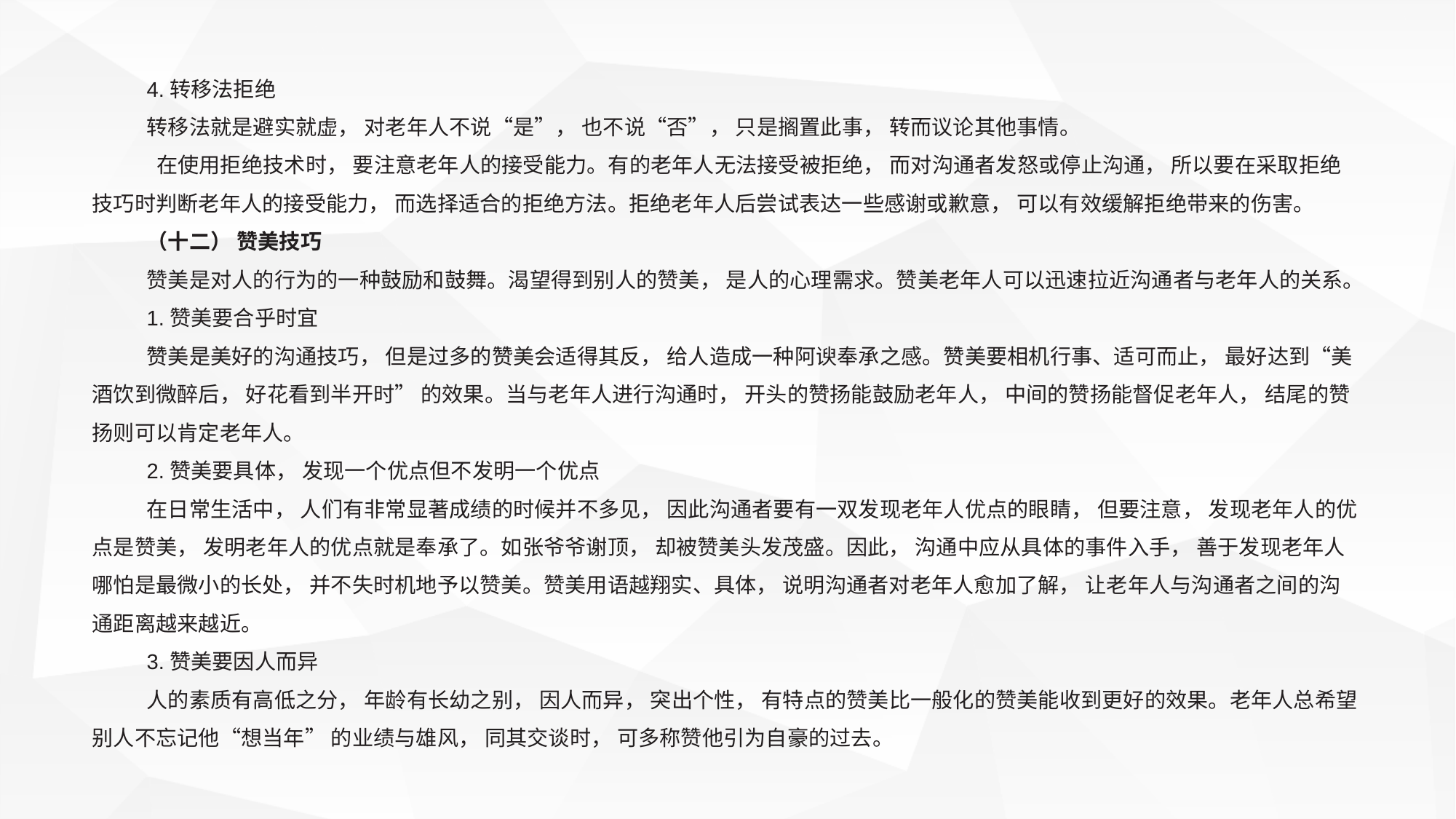

4.转移法拒绝
转移法就是避实就虚， 对老年人不说“是”， 也不说“否”， 只是搁置此事， 转而议论其他事情。
 在使用拒绝技术时， 要注意老年人的接受能力。有的老年人无法接受被拒绝， 而对沟通者发怒或停止沟通， 所以要在采取拒绝技巧时判断老年人的接受能力， 而选择适合的拒绝方法。拒绝老年人后尝试表达一些感谢或歉意， 可以有效缓解拒绝带来的伤害。
（十二） 赞美技巧
赞美是对人的行为的一种鼓励和鼓舞。渴望得到别人的赞美， 是人的心理需求。赞美老年人可以迅速拉近沟通者与老年人的关系。
1.赞美要合乎时宜
赞美是美好的沟通技巧， 但是过多的赞美会适得其反， 给人造成一种阿谀奉承之感。赞美要相机行事、适可而止， 最好达到“美酒饮到微醉后， 好花看到半开时” 的效果。当与老年人进行沟通时， 开头的赞扬能鼓励老年人， 中间的赞扬能督促老年人， 结尾的赞扬则可以肯定老年人。
2.赞美要具体， 发现一个优点但不发明一个优点
在日常生活中， 人们有非常显著成绩的时候并不多见， 因此沟通者要有一双发现老年人优点的眼睛， 但要注意， 发现老年人的优点是赞美， 发明老年人的优点就是奉承了。如张爷爷谢顶， 却被赞美头发茂盛。因此， 沟通中应从具体的事件入手， 善于发现老年人哪怕是最微小的长处， 并不失时机地予以赞美。赞美用语越翔实、具体， 说明沟通者对老年人愈加了解， 让老年人与沟通者之间的沟通距离越来越近。
3.赞美要因人而异
人的素质有高低之分， 年龄有长幼之别， 因人而异， 突出个性， 有特点的赞美比一般化的赞美能收到更好的效果。老年人总希望别人不忘记他“想当年” 的业绩与雄风， 同其交谈时， 可多称赞他引为自豪的过去。